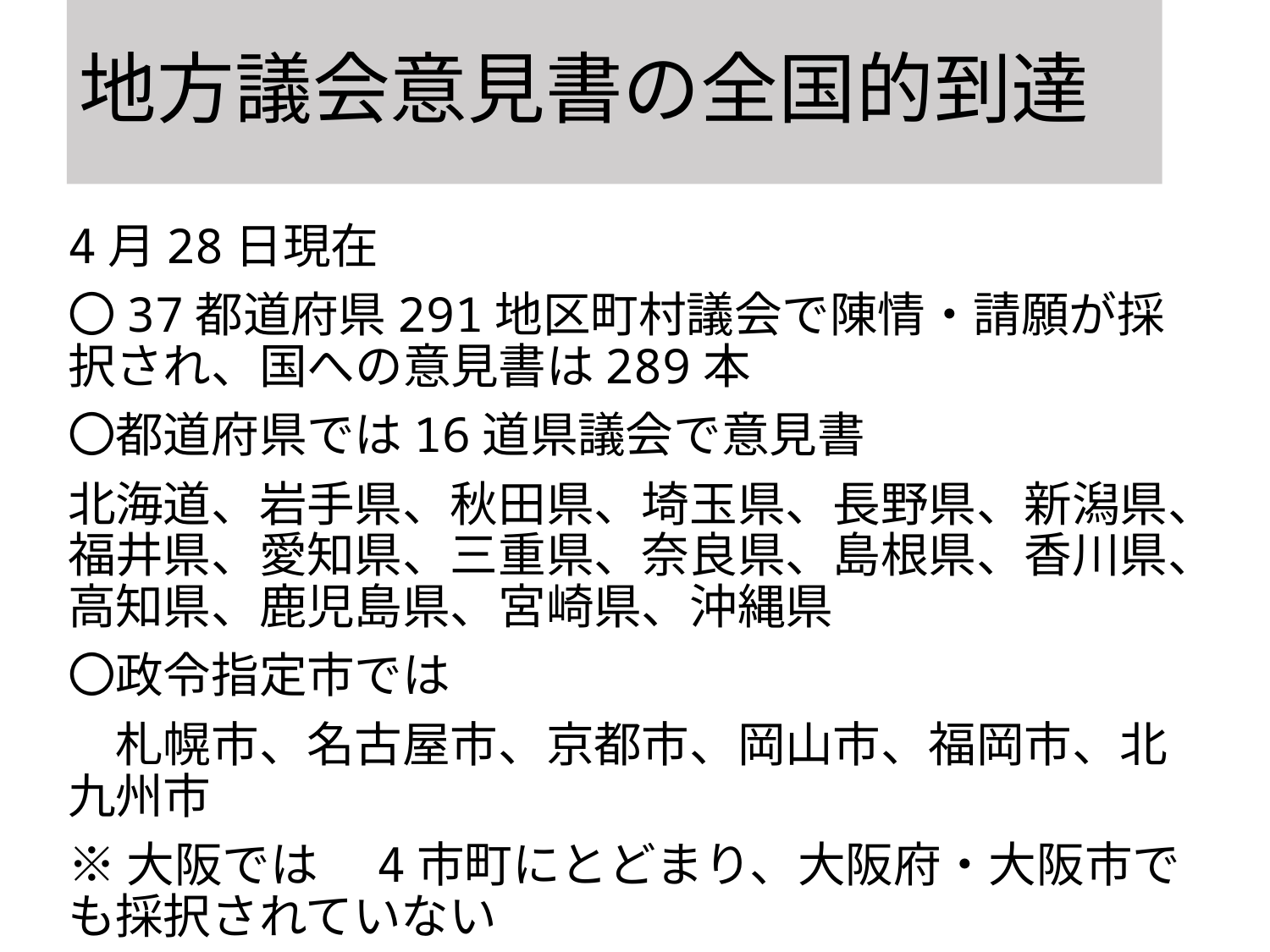

# 地方議会意見書の全国的到達
4月28日現在
〇37都道府県291地区町村議会で陳情・請願が採択され、国への意見書は289本
〇都道府県では16道県議会で意見書
北海道、岩手県、秋田県、埼玉県、長野県、新潟県、福井県、愛知県、三重県、奈良県、島根県、香川県、高知県、鹿児島県、宮崎県、沖縄県
〇政令指定市では
　札幌市、名古屋市、京都市、岡山市、福岡市、北九州市
※大阪では　4市町にとどまり、大阪府・大阪市でも採択されていない